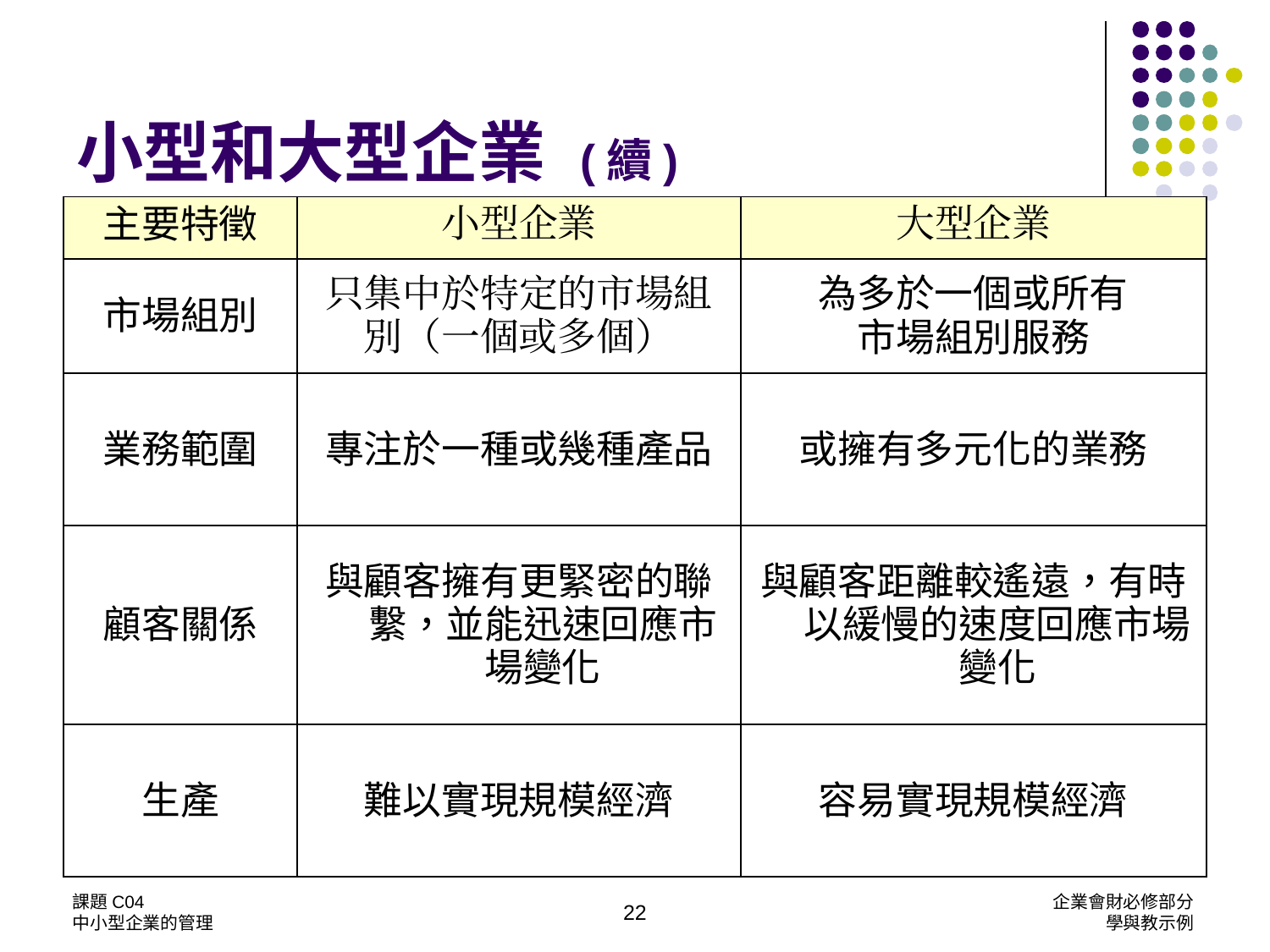

# 小型和大型企業 (續)
| 主要特徵 | 小型企業 | 大型企業 |
| --- | --- | --- |
| 市場組別 | 只集中於特定的市場組 別（一個或多個） | 為多於一個或所有 市場組別服務 |
| 業務範圍 | 專注於一種或幾種產品 | 或擁有多元化的業務 |
| 顧客關係 | 與顧客擁有更緊密的聯繫，並能迅速回應市場變化 | 與顧客距離較遙遠，有時以緩慢的速度回應市場變化 |
| 生產 | 難以實現規模經濟 | 容易實現規模經濟 |

課題C04
中小型企業的管理

企業會財必修部分
學與教示例

22